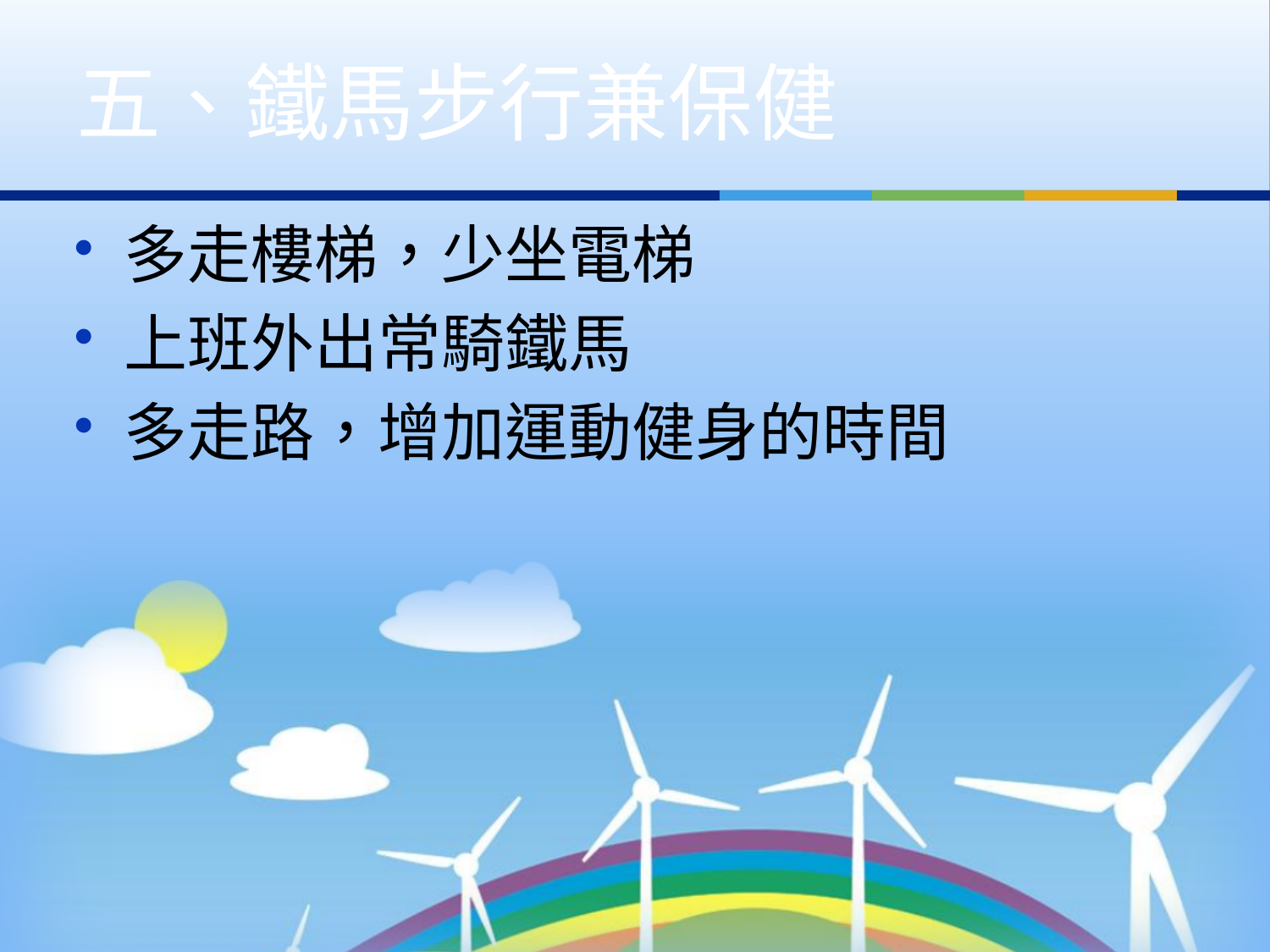

# 五、鐵馬步行兼保健
多走樓梯，少坐電梯
上班外出常騎鐵馬
多走路，增加運動健身的時間